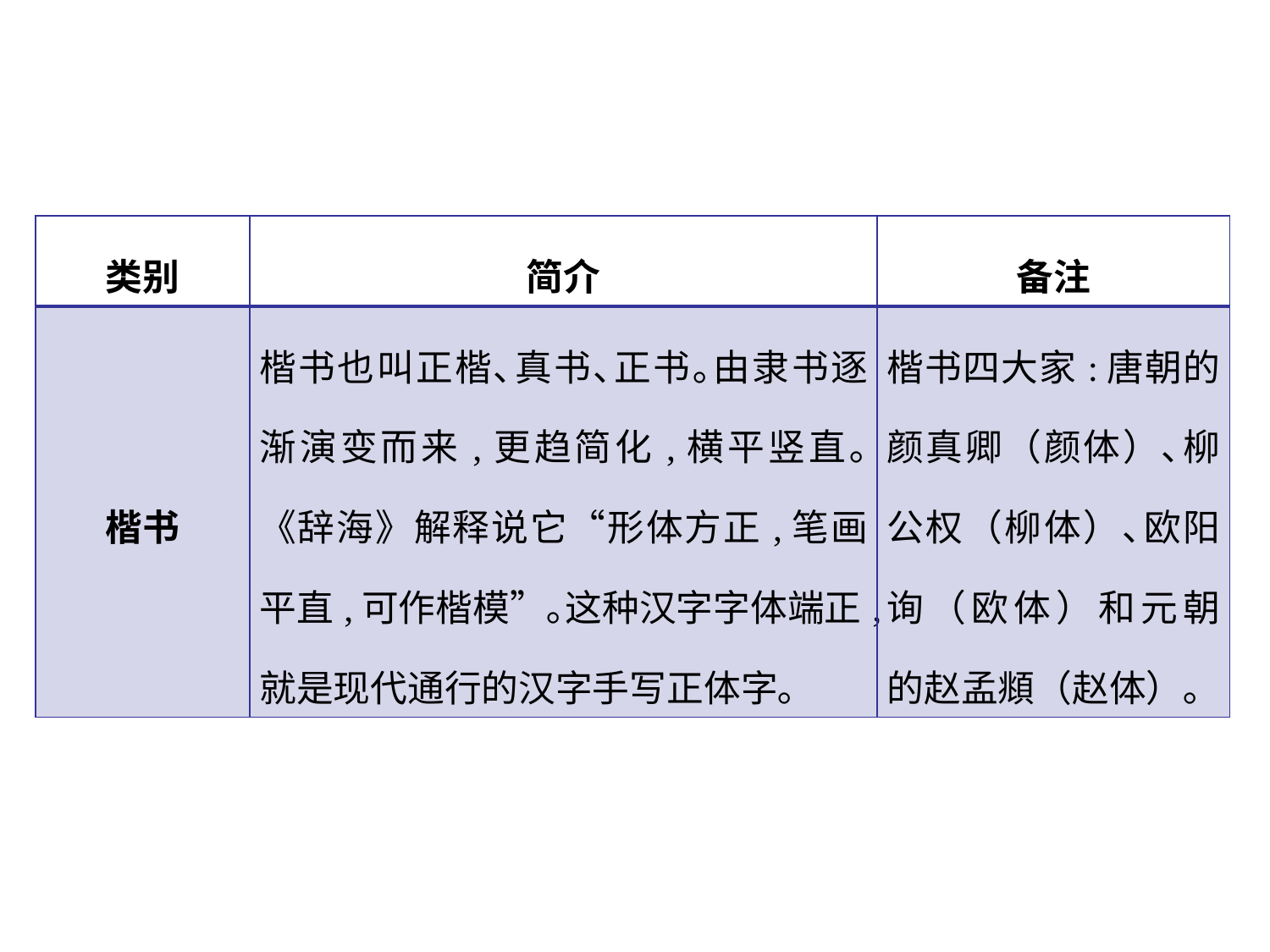

| 类别 | 简介 | 备注 |
| --- | --- | --- |
| 楷书 | 楷书也叫正楷､真书､正书｡由隶书逐渐演变而来,更趋简化,横平竖直｡《辞海》解释说它“形体方正,笔画平直,可作楷模”｡这种汉字字体端正,就是现代通行的汉字手写正体字｡ | 楷书四大家:唐朝的颜真卿（颜体）､柳公权（柳体）､欧阳询（欧体）和元朝的赵孟頫（赵体）｡ |